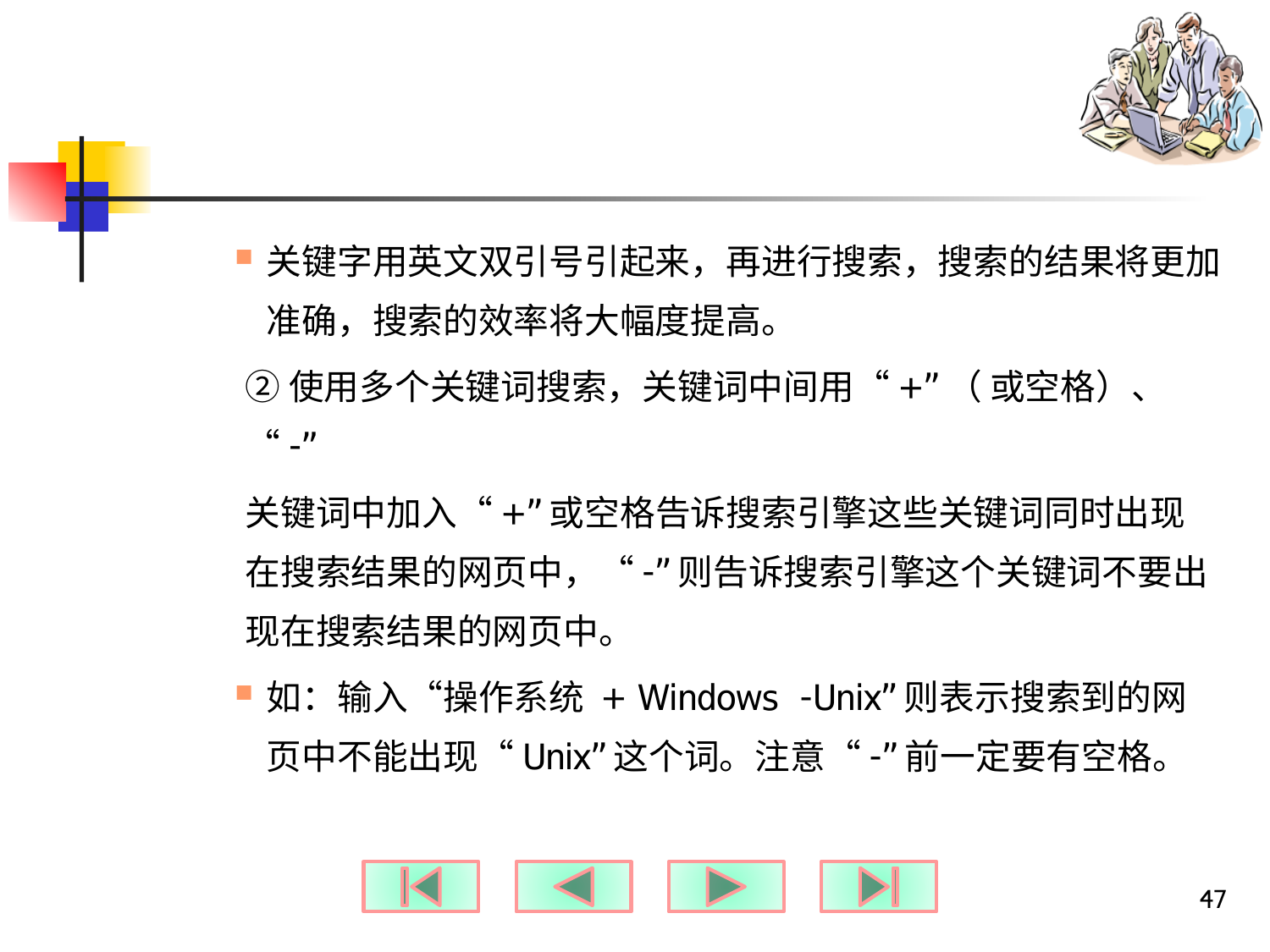

#
关键字用英文双引号引起来，再进行搜索，搜索的结果将更加准确，搜索的效率将大幅度提高。
②使用多个关键词搜索，关键词中间用“+”（ 或空格）、“-”
关键词中加入“+”或空格告诉搜索引擎这些关键词同时出现在搜索结果的网页中，“-”则告诉搜索引擎这个关键词不要出现在搜索结果的网页中。
如：输入“操作系统 + Windows  -Unix”则表示搜索到的网页中不能出现“Unix”这个词。注意“-”前一定要有空格。
47